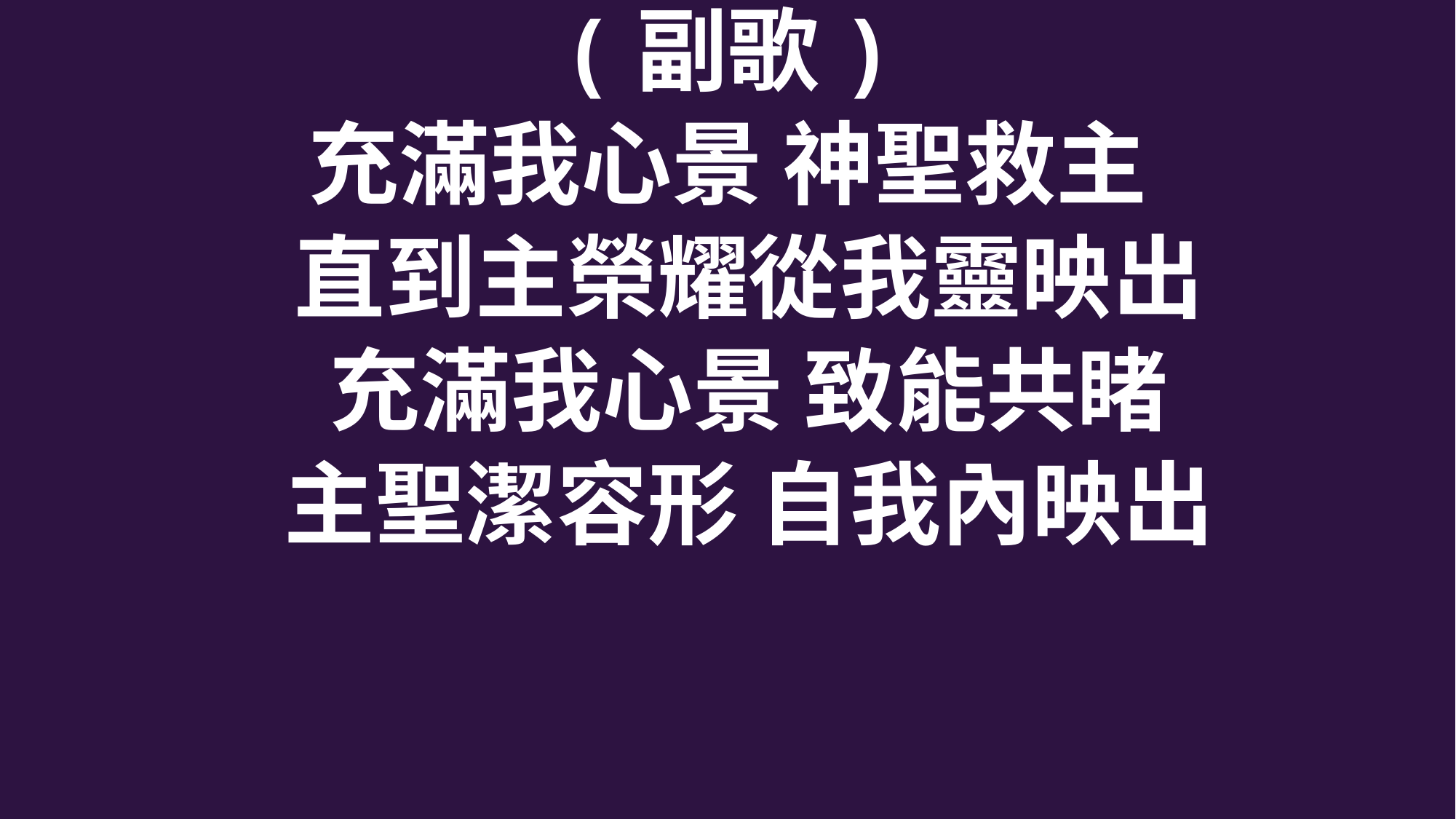

(副歌)
充滿我心景 神聖救主
 直到主榮耀從我靈映出
 充滿我心景 致能共睹
 主聖潔容形 自我內映出